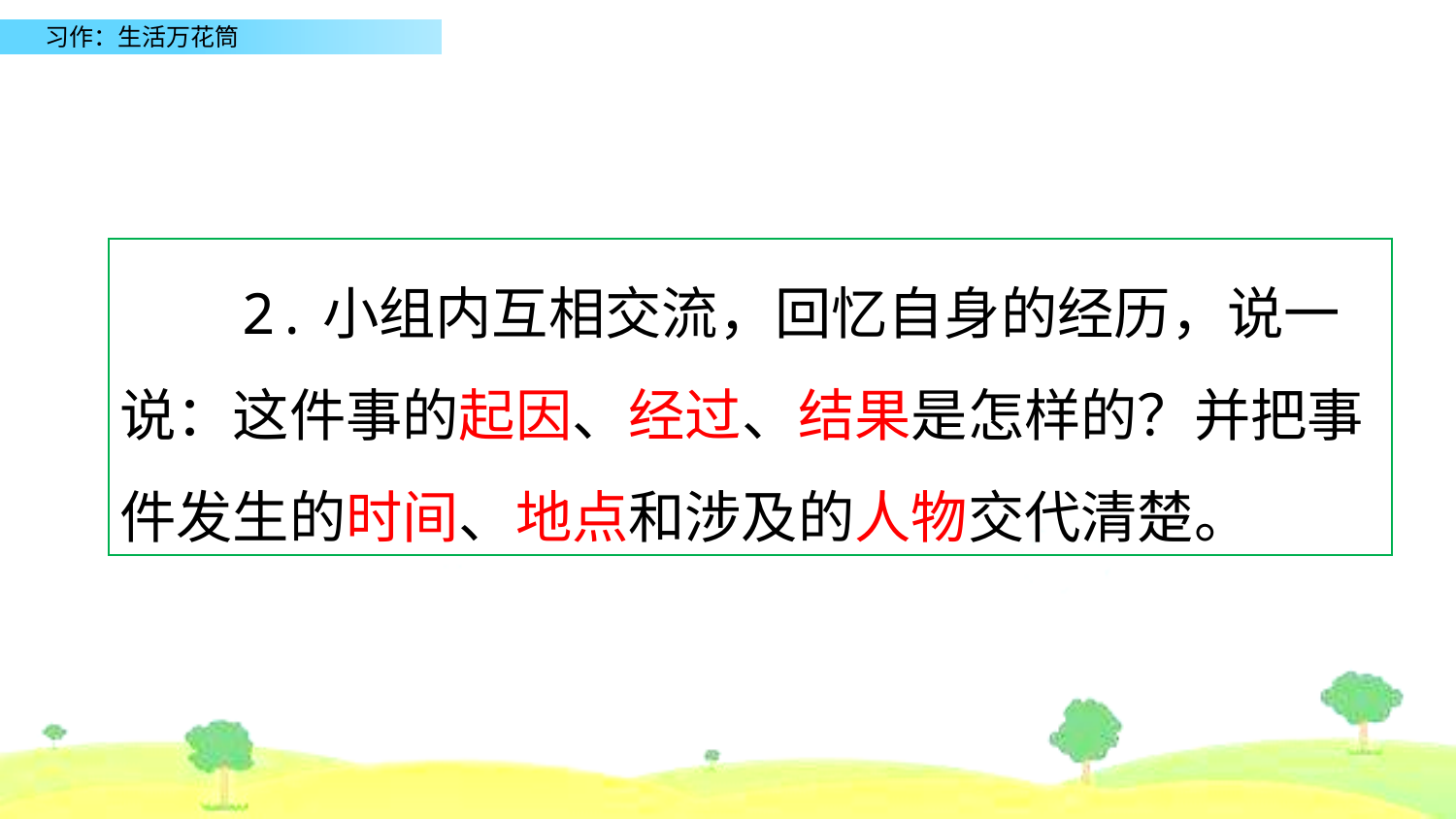

2.小组内互相交流，回忆自身的经历，说一说：这件事的起因、经过、结果是怎样的？并把事件发生的时间、地点和涉及的人物交代清楚。